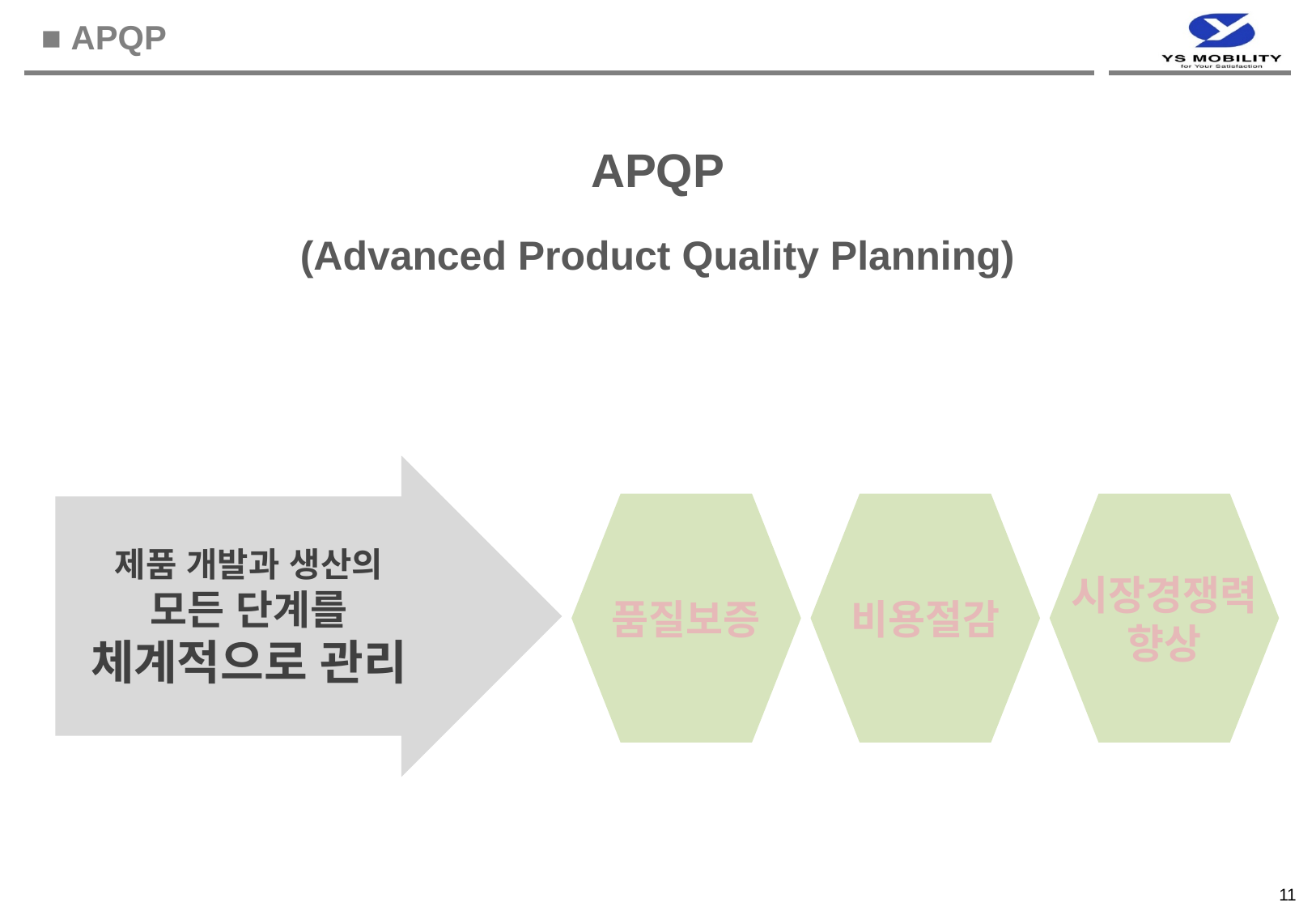

■ APQP
APQP

(Advanced Product Quality Planning)
제품 개발과 생산의
모든 단계를
체계적으로 관리
품질보증
비용절감
시장경쟁력
향상